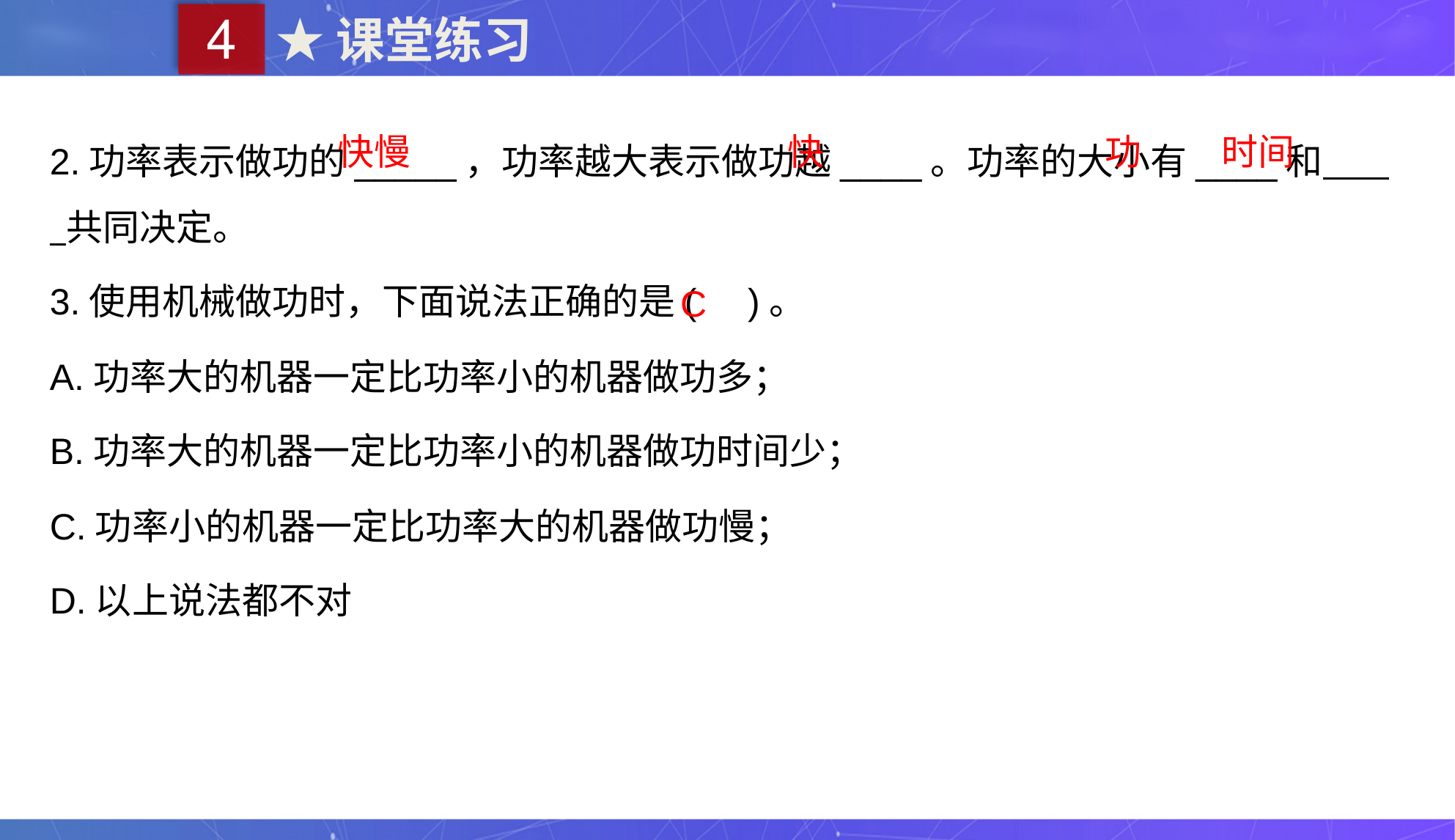

4
★课堂练习
2.功率表示做功的_____，功率越大表示做功越____。功率的大小有____和           共同决定。
3.使用机械做功时，下面说法正确的是(     )。
A.功率大的机器一定比功率小的机器做功多；
B.功率大的机器一定比功率小的机器做功时间少；
C.功率小的机器一定比功率大的机器做功慢；
D.以上说法都不对
快慢
快
功
时间
C